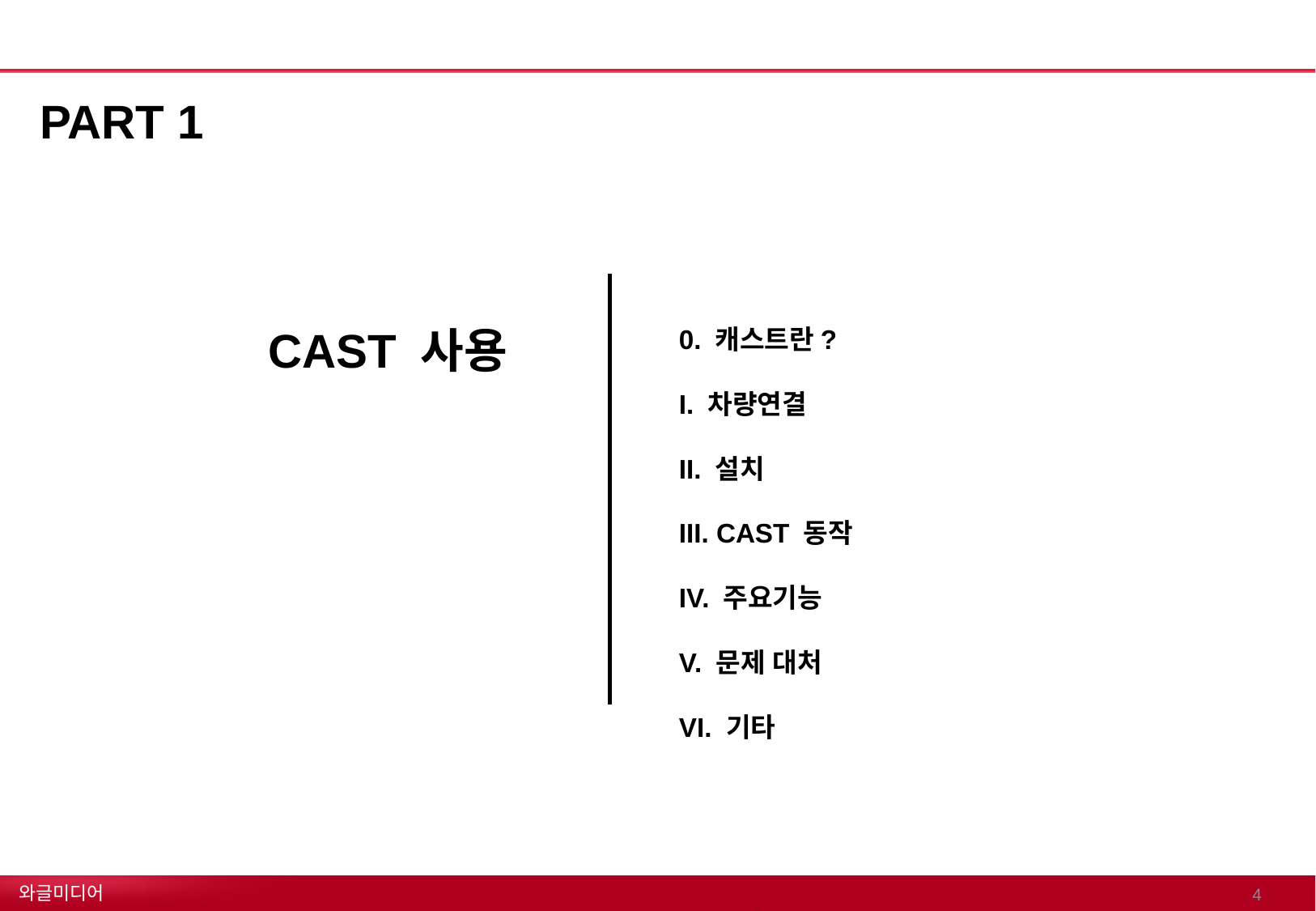

PART 1

0. 캐스트란?

I. 차량연결

II. 설치

III. CAST 동작

IV. 주요기능

V. 문제 대처

VI. 기타
# CAST 사용
4